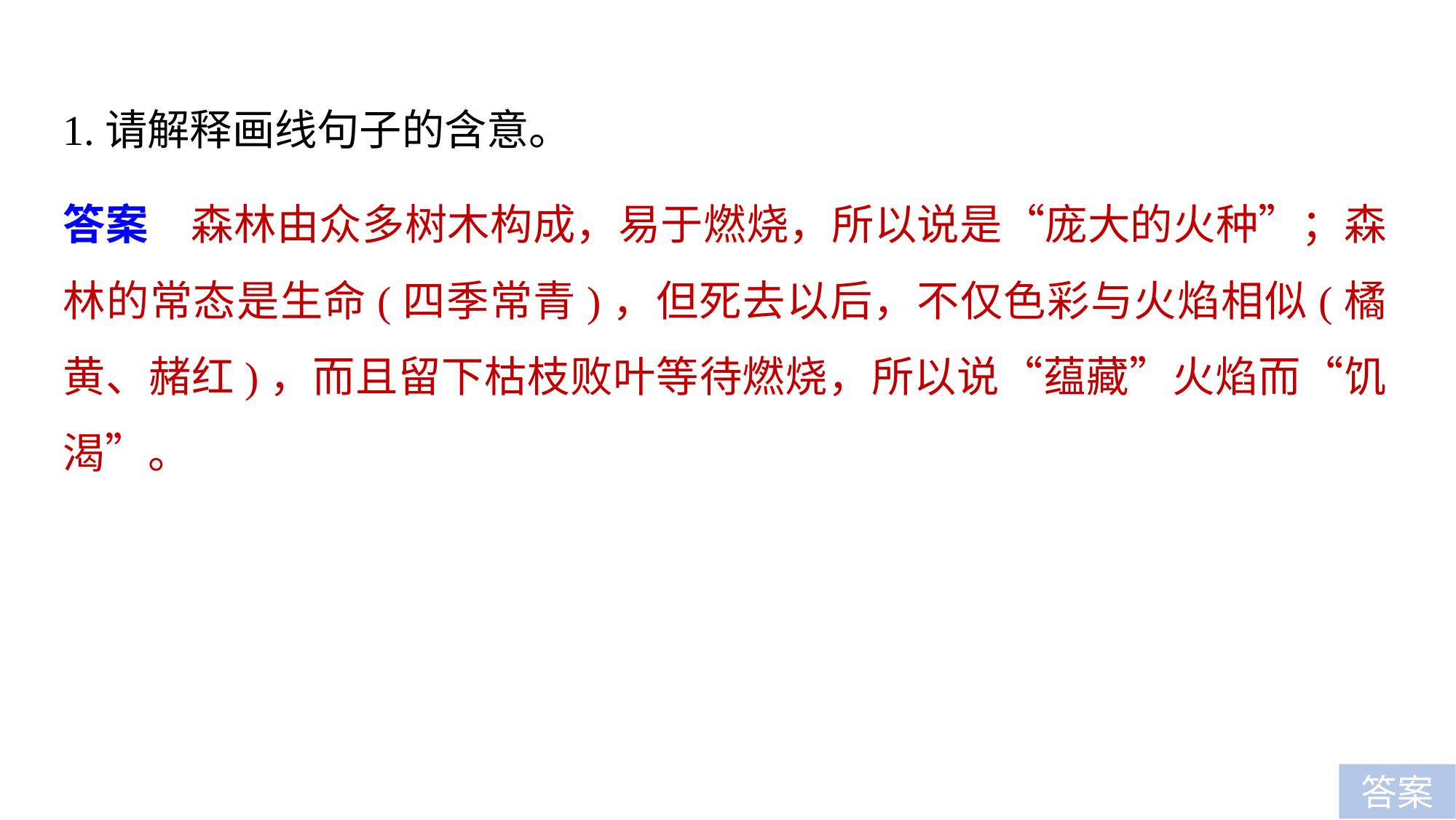

1.请解释画线句子的含意。
答案　森林由众多树木构成，易于燃烧，所以说是“庞大的火种”；森林的常态是生命(四季常青)，但死去以后，不仅色彩与火焰相似(橘黄、赭红)，而且留下枯枝败叶等待燃烧，所以说“蕴藏”火焰而“饥渴”。
答案